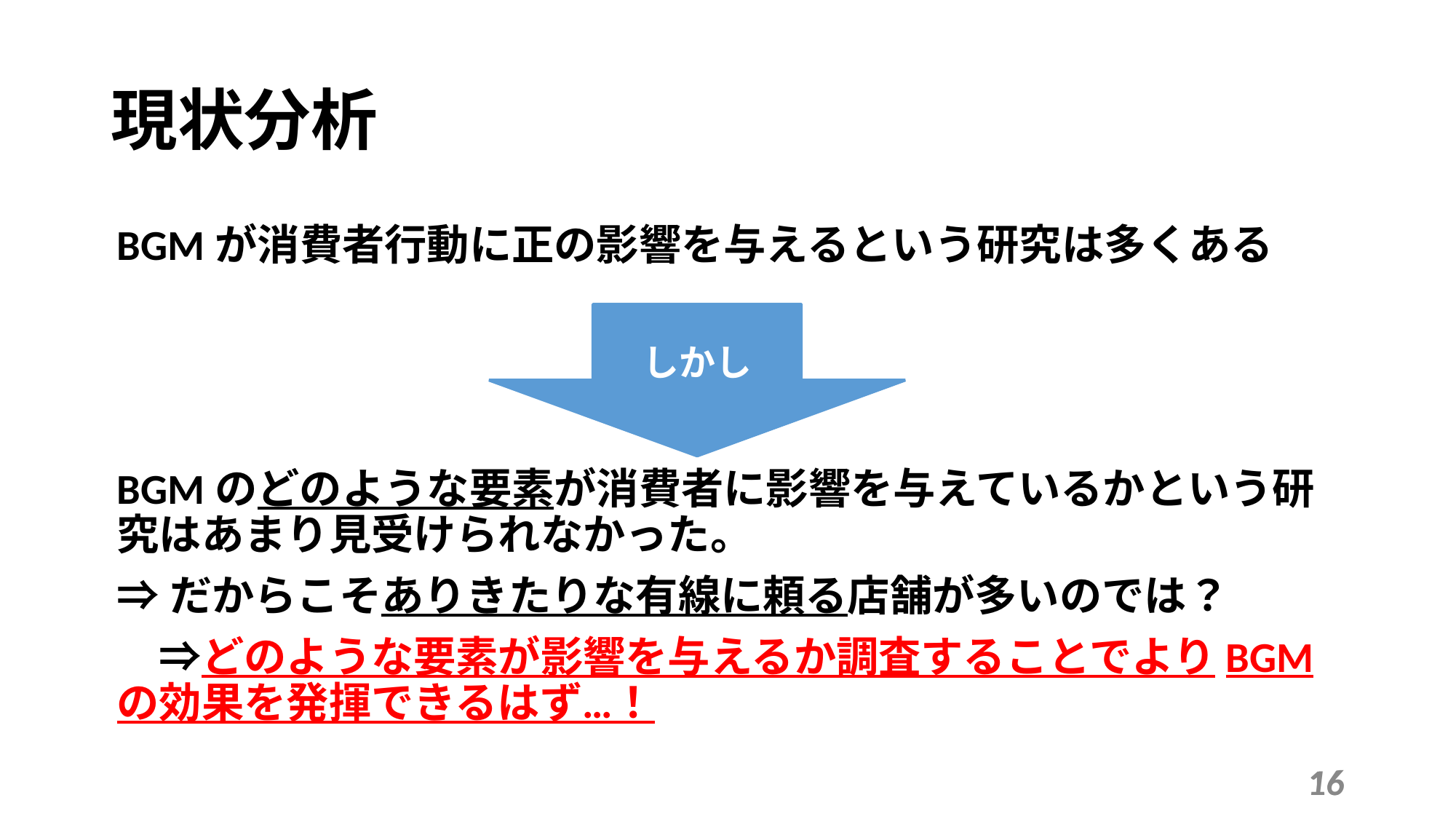

現状分析
BGMが消費者行動に正の影響を与えるという研究は多くある

BGMのどのような要素が消費者に影響を与えているかという研究はあまり見受けられなかった。
⇒だからこそありきたりな有線に頼る店舗が多いのでは？
　⇒どのような要素が影響を与えるか調査することでよりBGMの効果を発揮できるはず…！
しかし
16
16